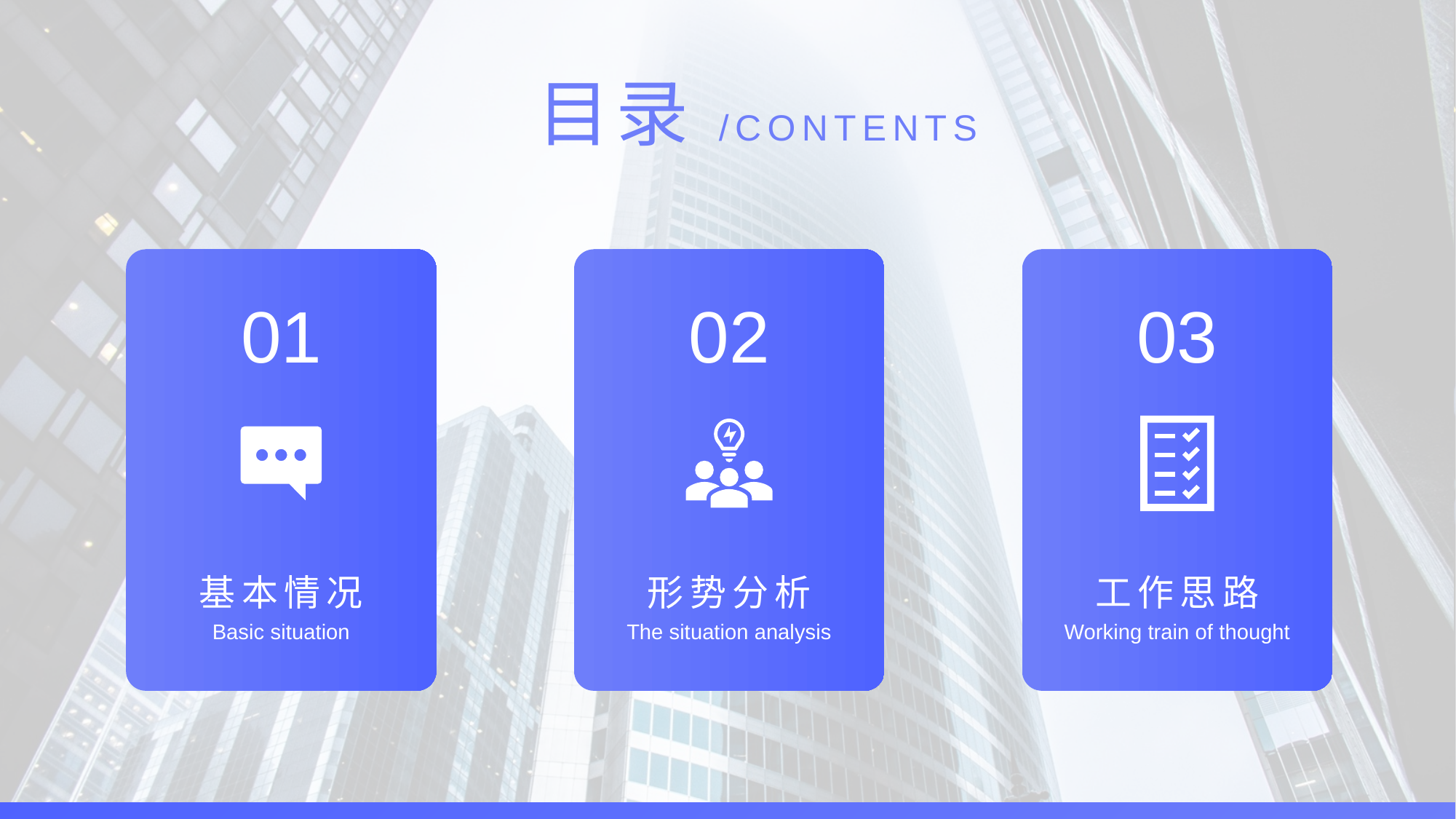

目录
/CONTENTS

01
02
03

基本情况
形势分析
工作思路
Basic situation
The situation analysis
Working train of thought